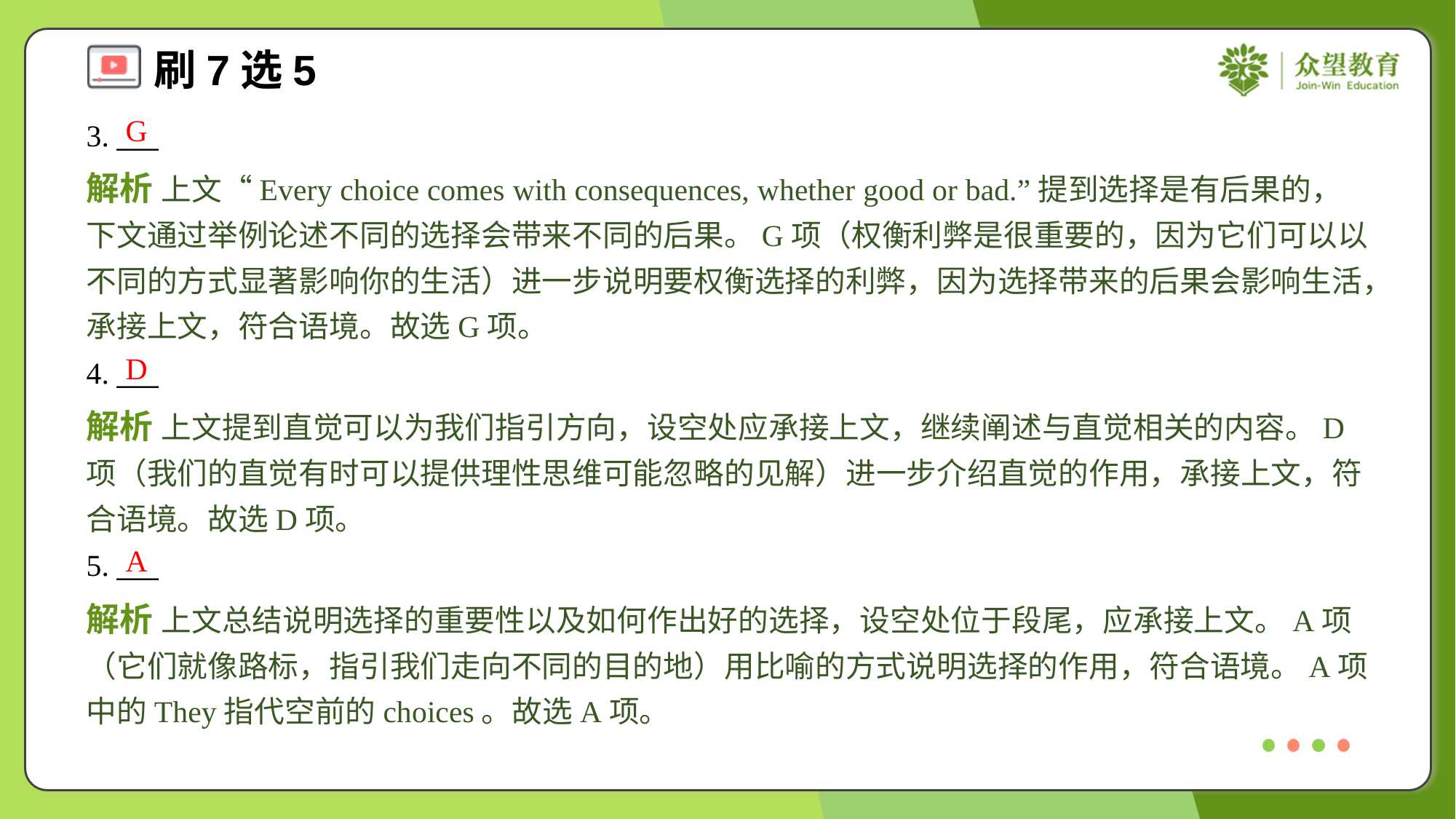

G
3. ___
解析 上文“Every choice comes with consequences, whether good or bad.”提到选择是有后果的，下文通过举例论述不同的选择会带来不同的后果。G项（权衡利弊是很重要的，因为它们可以以不同的方式显著影响你的生活）进一步说明要权衡选择的利弊，因为选择带来的后果会影响生活，承接上文，符合语境。故选G项。
D
4. ___
解析 上文提到直觉可以为我们指引方向，设空处应承接上文，继续阐述与直觉相关的内容。D项（我们的直觉有时可以提供理性思维可能忽略的见解）进一步介绍直觉的作用，承接上文，符合语境。故选D项。
A
5. ___
解析 上文总结说明选择的重要性以及如何作出好的选择，设空处位于段尾，应承接上文。A项（它们就像路标，指引我们走向不同的目的地）用比喻的方式说明选择的作用，符合语境。A项中的They指代空前的choices。故选A项。